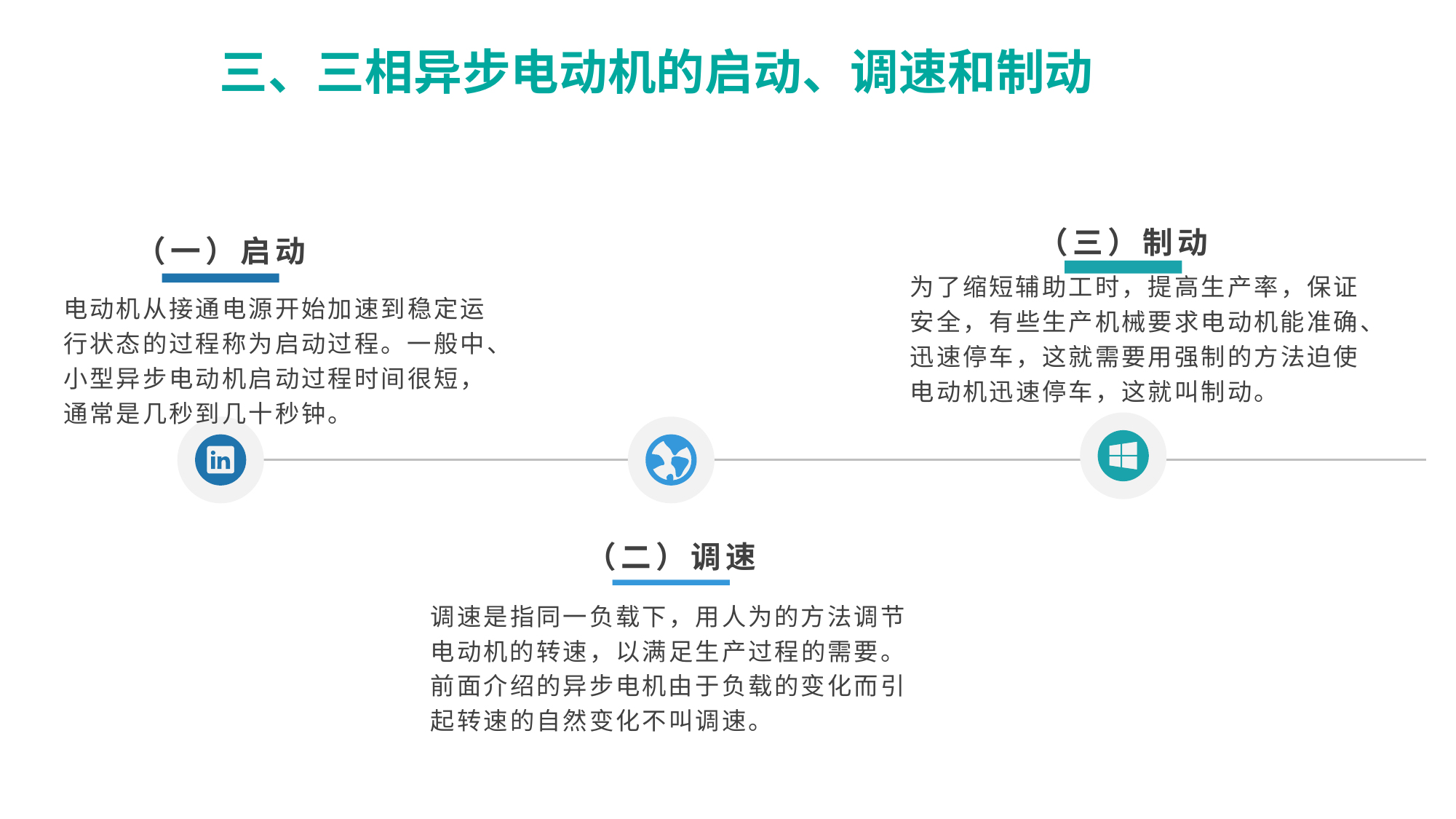

三、三相异步电动机的启动、调速和制动
（三）制动
（一）启动
为了缩短辅助工时，提高生产率，保证安全，有些生产机械要求电动机能准确、迅速停车，这就需要用强制的方法迫使电动机迅速停车，这就叫制动。

电动机从接通电源开始加速到稳定运行状态的过程称为启动过程。一般中、小型异步电动机启动过程时间很短，通常是几秒到几十秒钟。

（二）调速

调速是指同一负载下，用人为的方法调节电动机的转速，以满足生产过程的需要。前面介绍的异步电机由于负载的变化而引起转速的自然变化不叫调速。